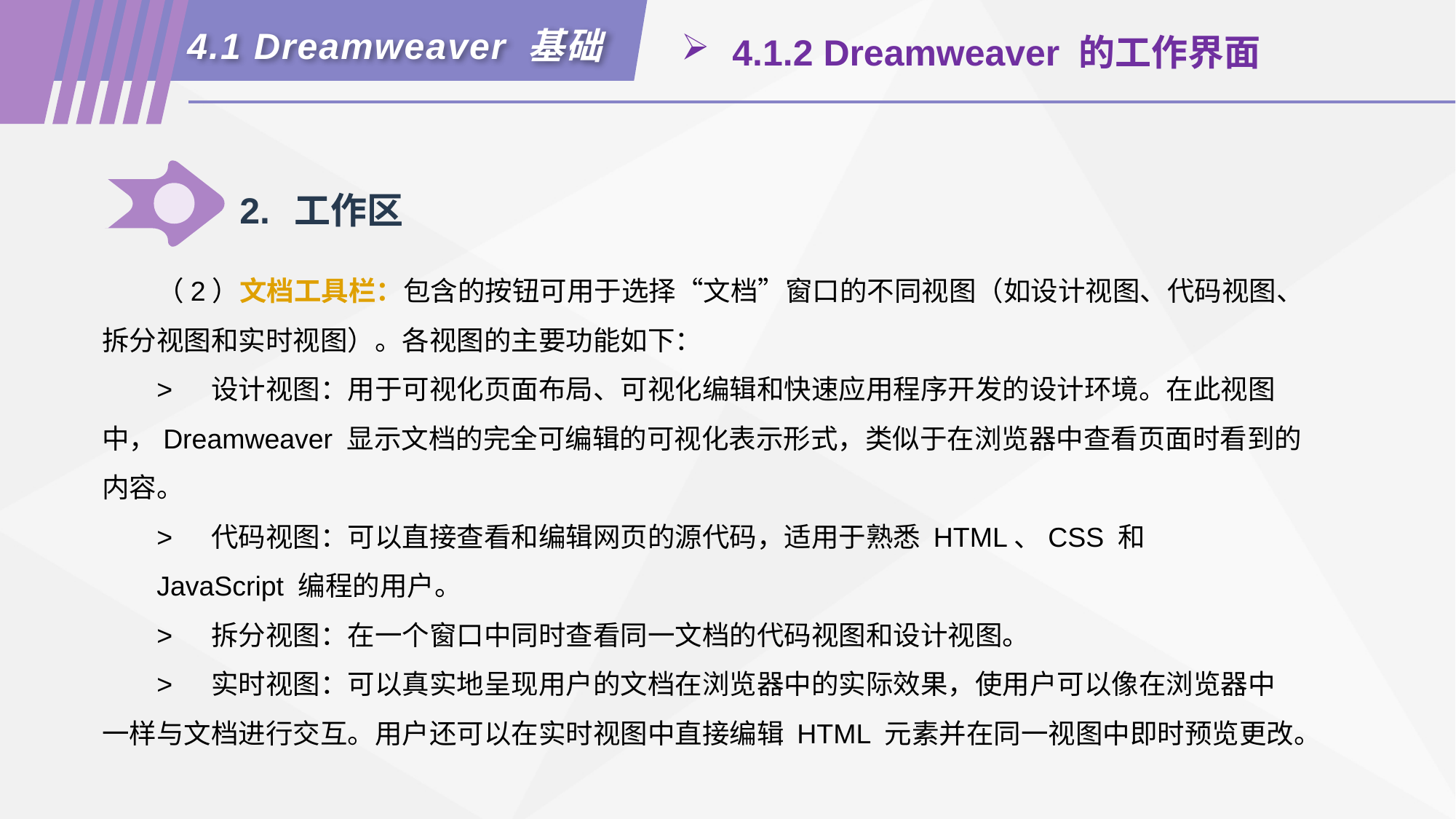

4.1 Dreamweaver 基础
 4.1.2 Dreamweaver 的工作界面

2.	工作区
（2）文档工具栏：包含的按钮可用于选择“文档”窗口的不同视图（如设计视图、代码视图、拆分视图和实时视图）。各视图的主要功能如下：
>	设计视图：用于可视化页面布局、可视化编辑和快速应用程序开发的设计环境。在此视图中，Dreamweaver 显示文档的完全可编辑的可视化表示形式，类似于在浏览器中查看页面时看到的内容。
>	代码视图：可以直接查看和编辑网页的源代码，适用于熟悉 HTML、CSS 和
JavaScript 编程的用户。
>	拆分视图：在一个窗口中同时查看同一文档的代码视图和设计视图。
>	实时视图：可以真实地呈现用户的文档在浏览器中的实际效果，使用户可以像在浏览器中一样与文档进行交互。用户还可以在实时视图中直接编辑 HTML 元素并在同一视图中即时预览更改。